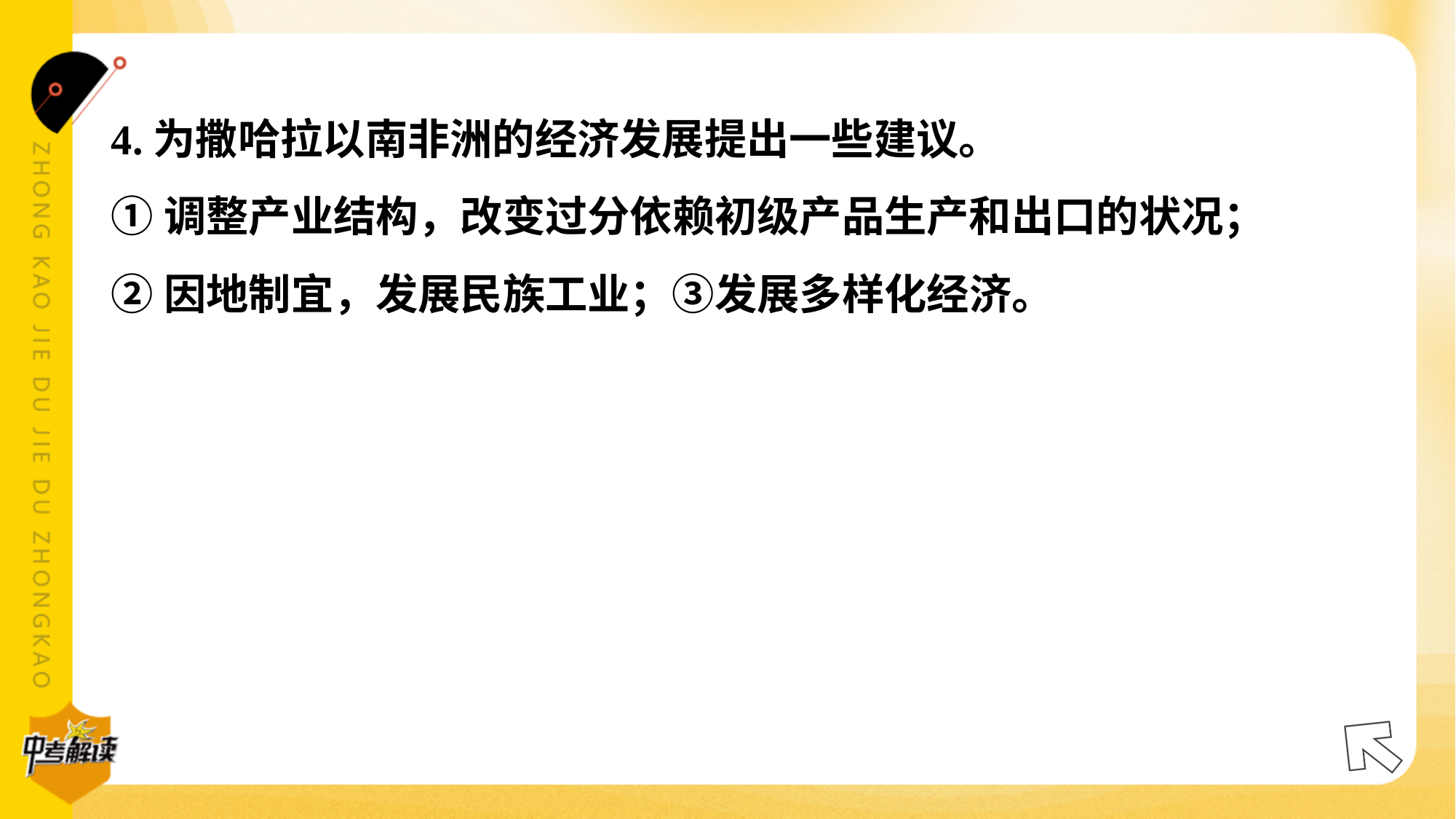

4.为撒哈拉以南非洲的经济发展提出一些建议。
①调整产业结构，改变过分依赖初级产品生产和出口的状况；
②因地制宜，发展民族工业；③发展多样化经济。